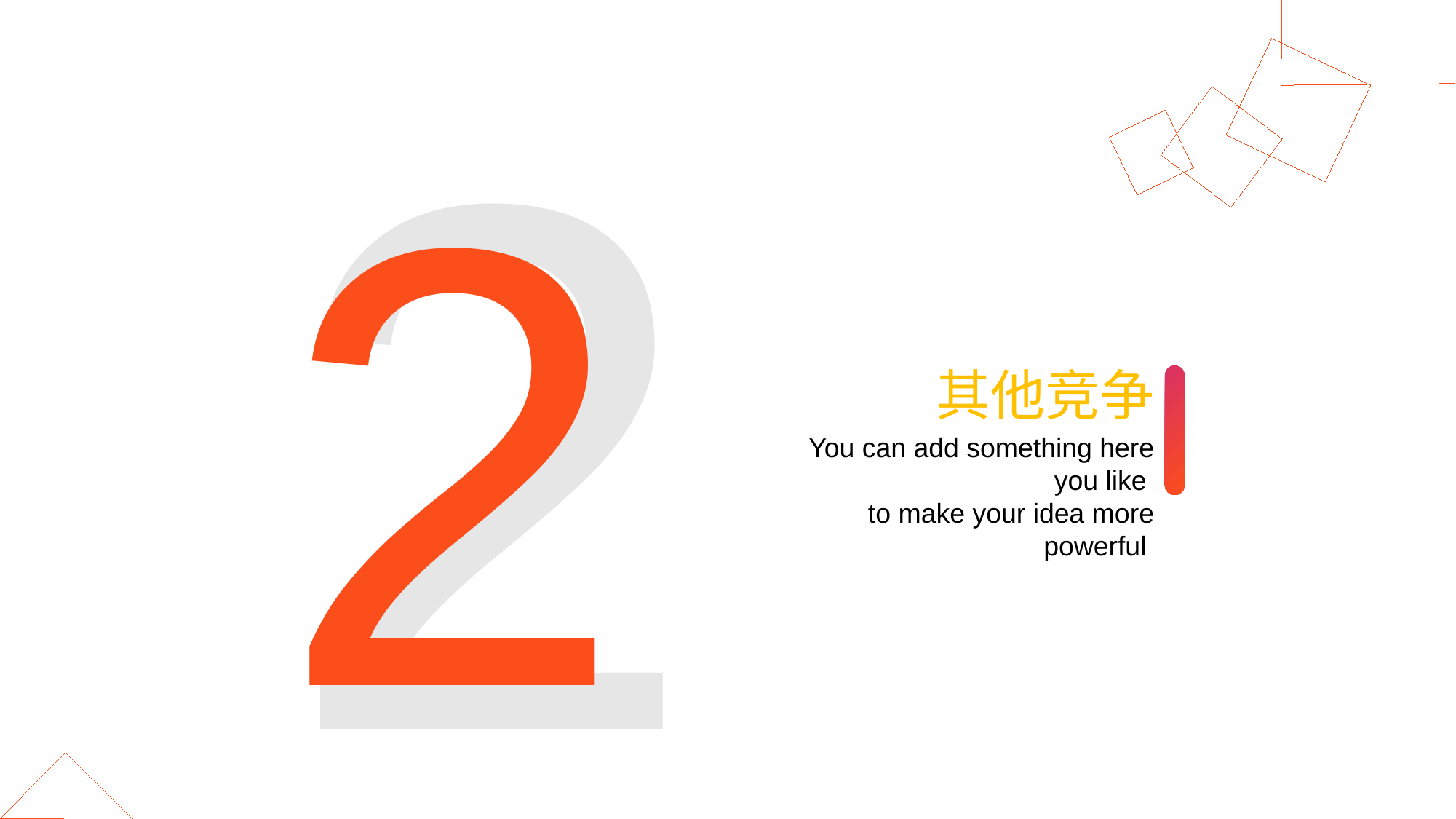

2

2

其他竞争

You can add something here you like
to make your idea more powerful